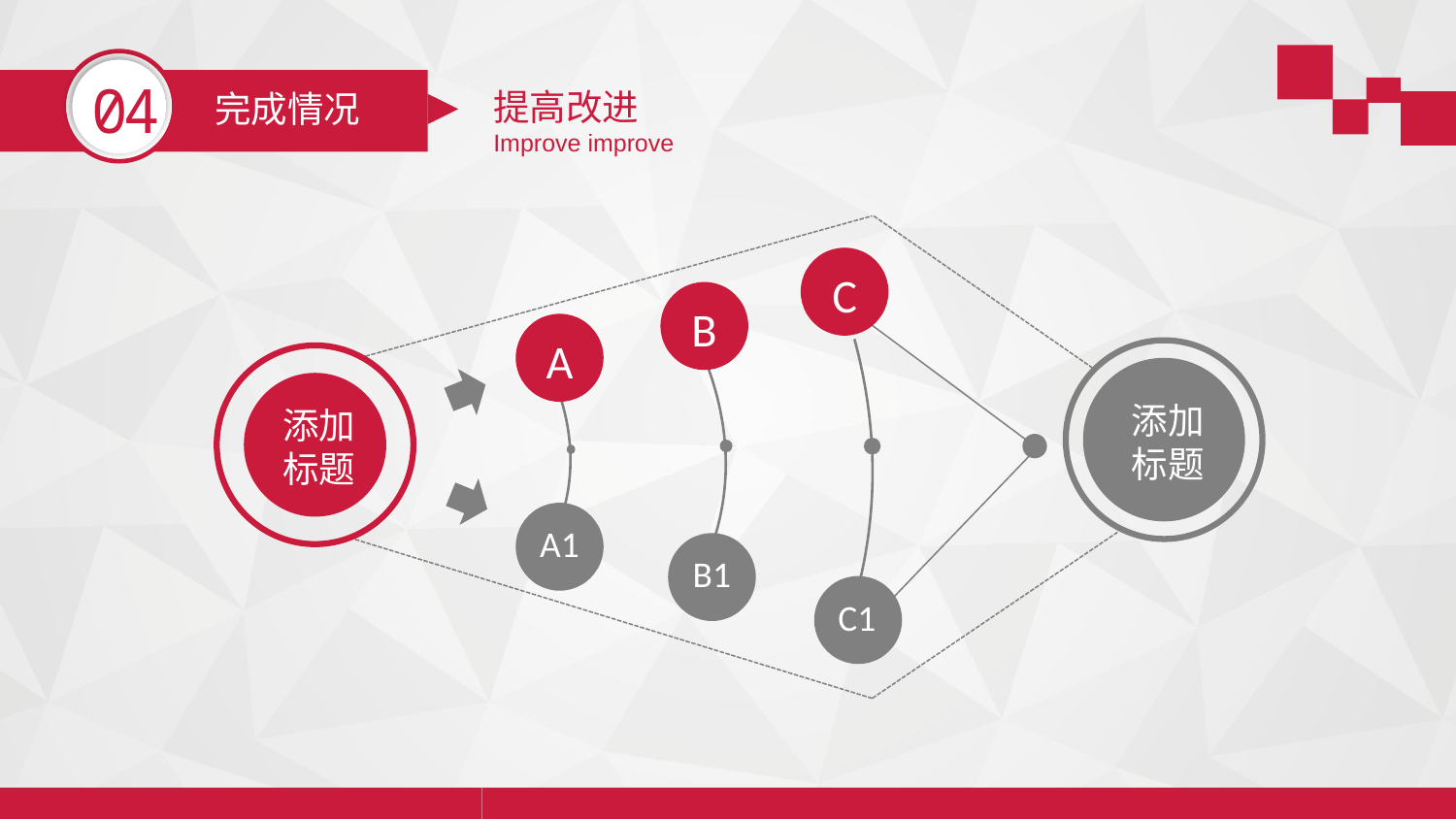

04

提高改进
Improve improve
完成情况
C
B

A

添加
标题

添加
标题

A1
B1
C1